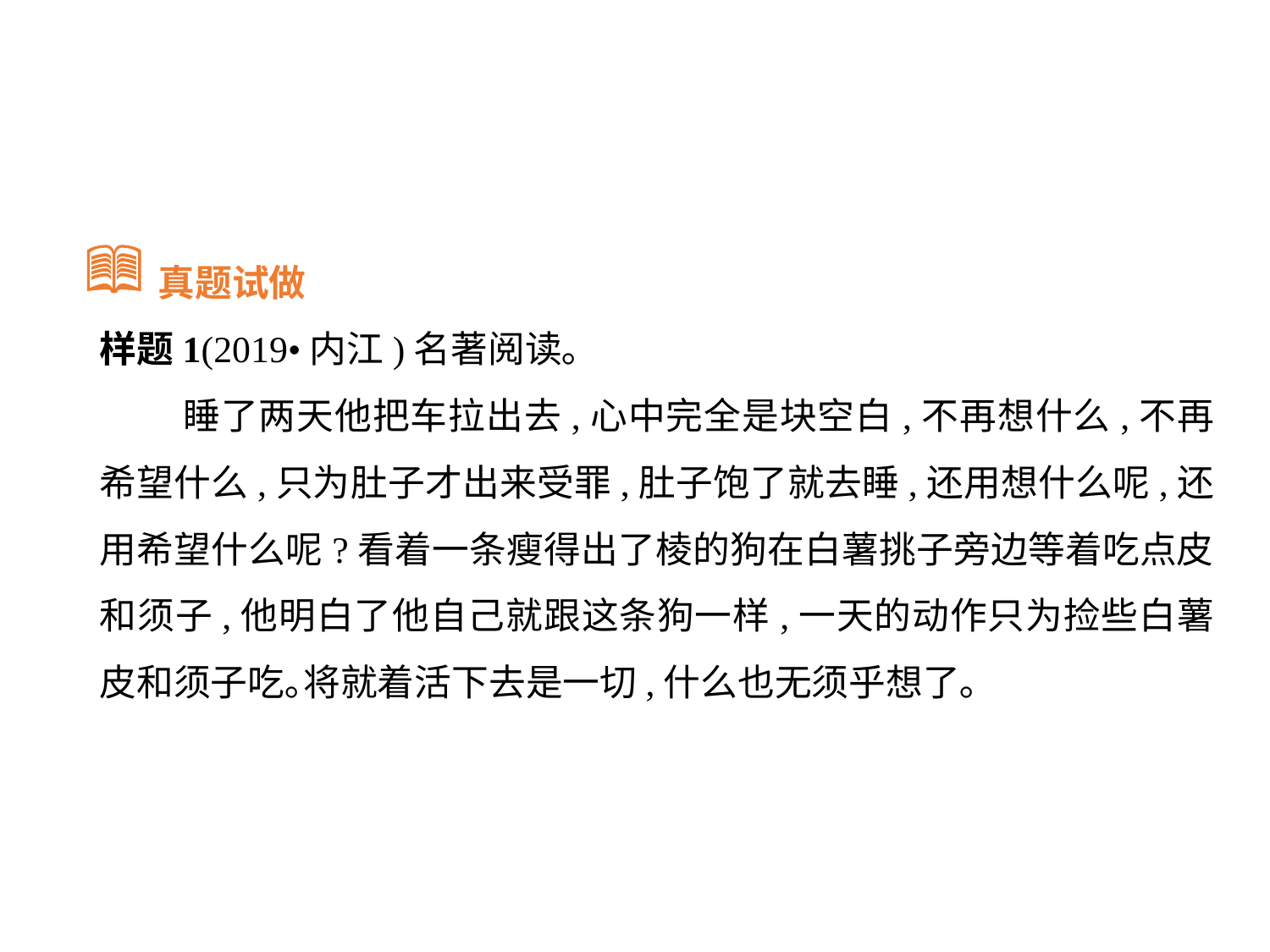

真题试做
样题1(2019•内江)名著阅读｡
        睡了两天他把车拉出去,心中完全是块空白,不再想什么,不再希望什么,只为肚子才出来受罪,肚子饱了就去睡,还用想什么呢,还用希望什么呢?看着一条瘦得出了棱的狗在白薯挑子旁边等着吃点皮和须子,他明白了他自己就跟这条狗一样,一天的动作只为捡些白薯皮和须子吃｡将就着活下去是一切,什么也无须乎想了｡